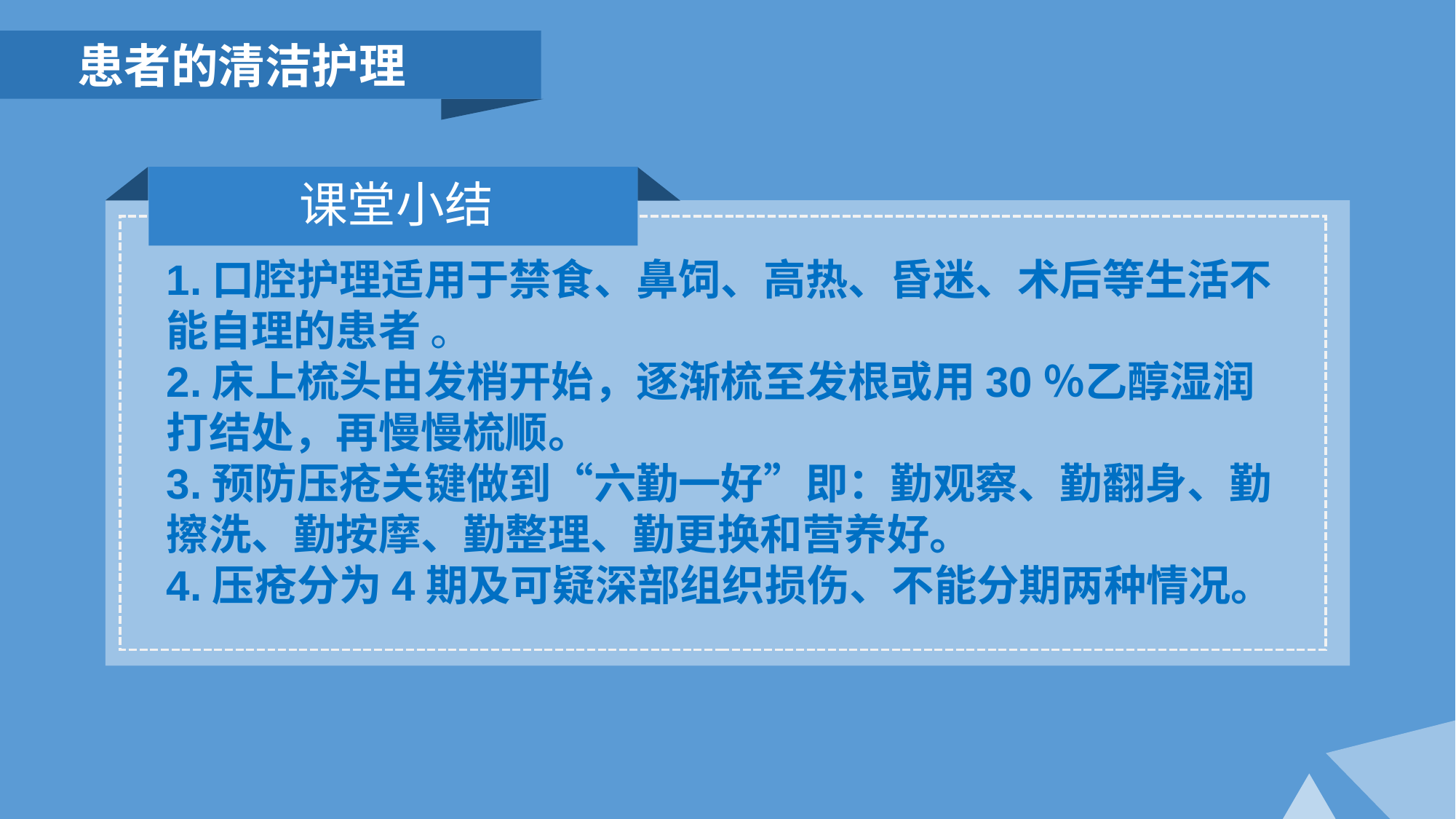

患者的清洁护理

课堂小结

1.口腔护理适用于禁食、鼻饲、高热、昏迷、术后等生活不能自理的患者 。
2.床上梳头由发梢开始，逐渐梳至发根或用30％乙醇湿润打结处，再慢慢梳顺。
3.预防压疮关键做到“六勤一好”即：勤观察、勤翻身、勤擦洗、勤按摩、勤整理、勤更换和营养好。
4.压疮分为4期及可疑深部组织损伤、不能分期两种情况。